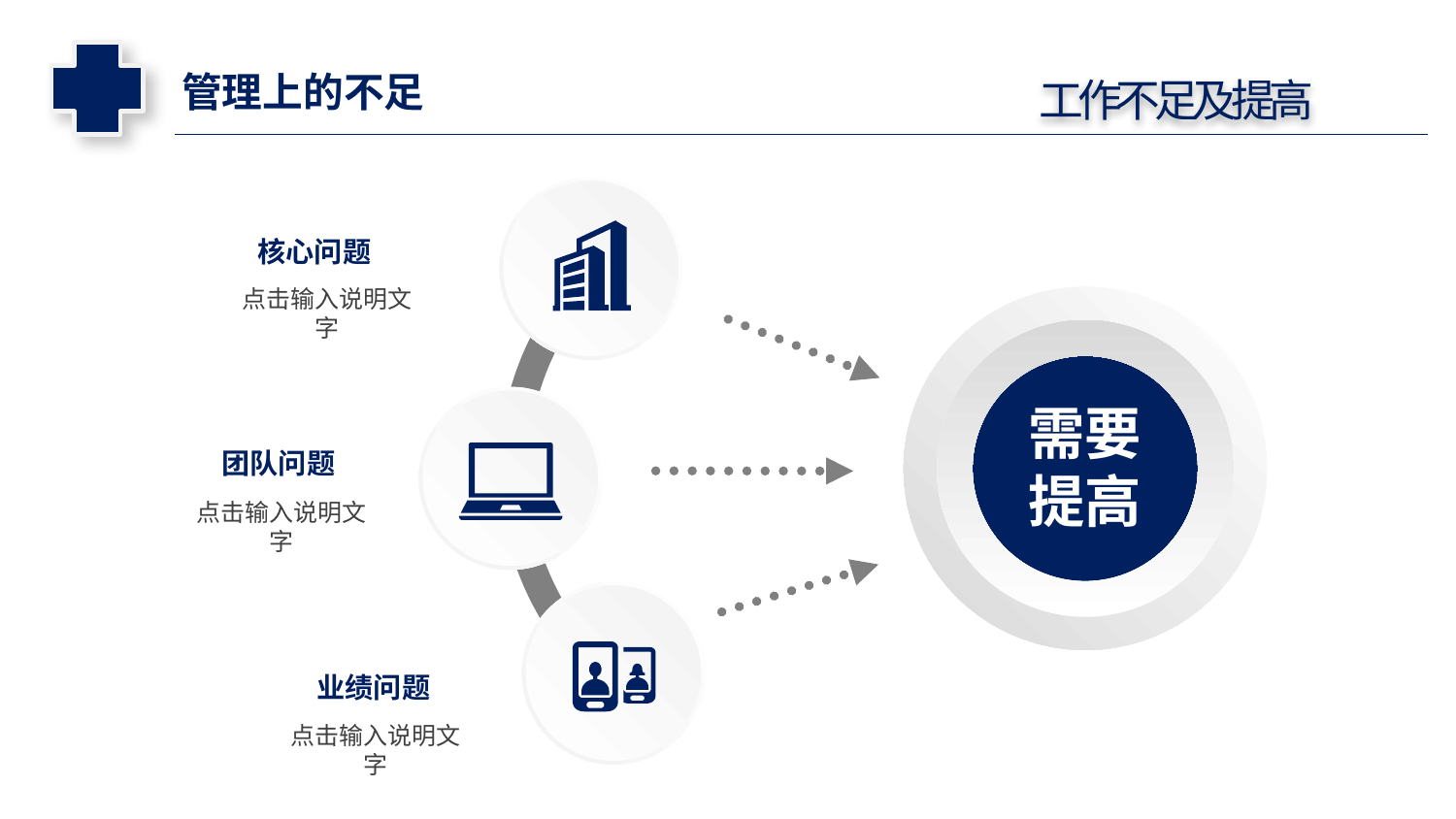

延迟符
管理上的不足
工作不足及提高

核心问题
点击输入说明文字

需要
提高

团队问题

点击输入说明文字

业绩问题
点击输入说明文字